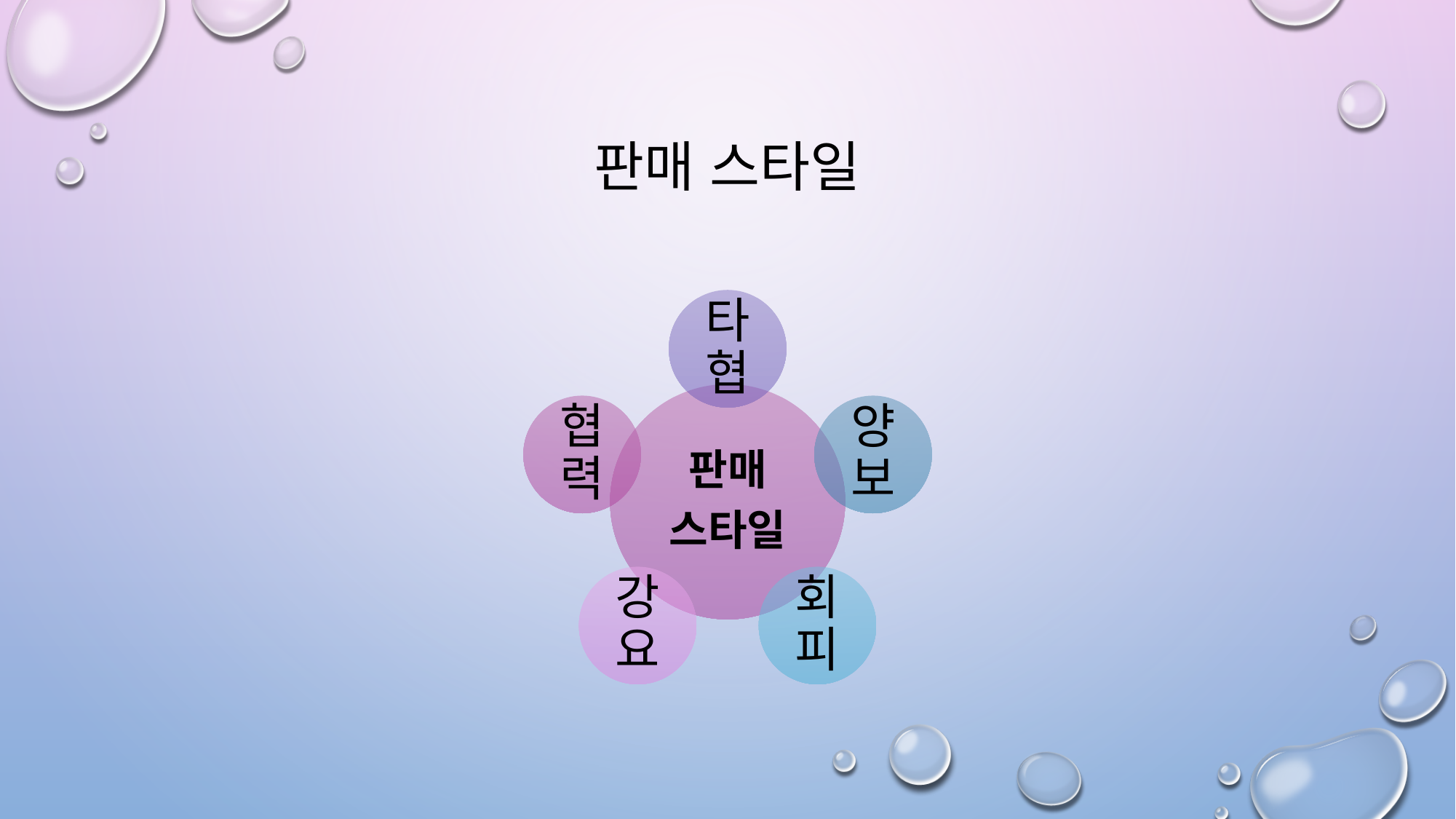

# 판매 스타일
판매
스타일
타협
양보
회피
강요
협력